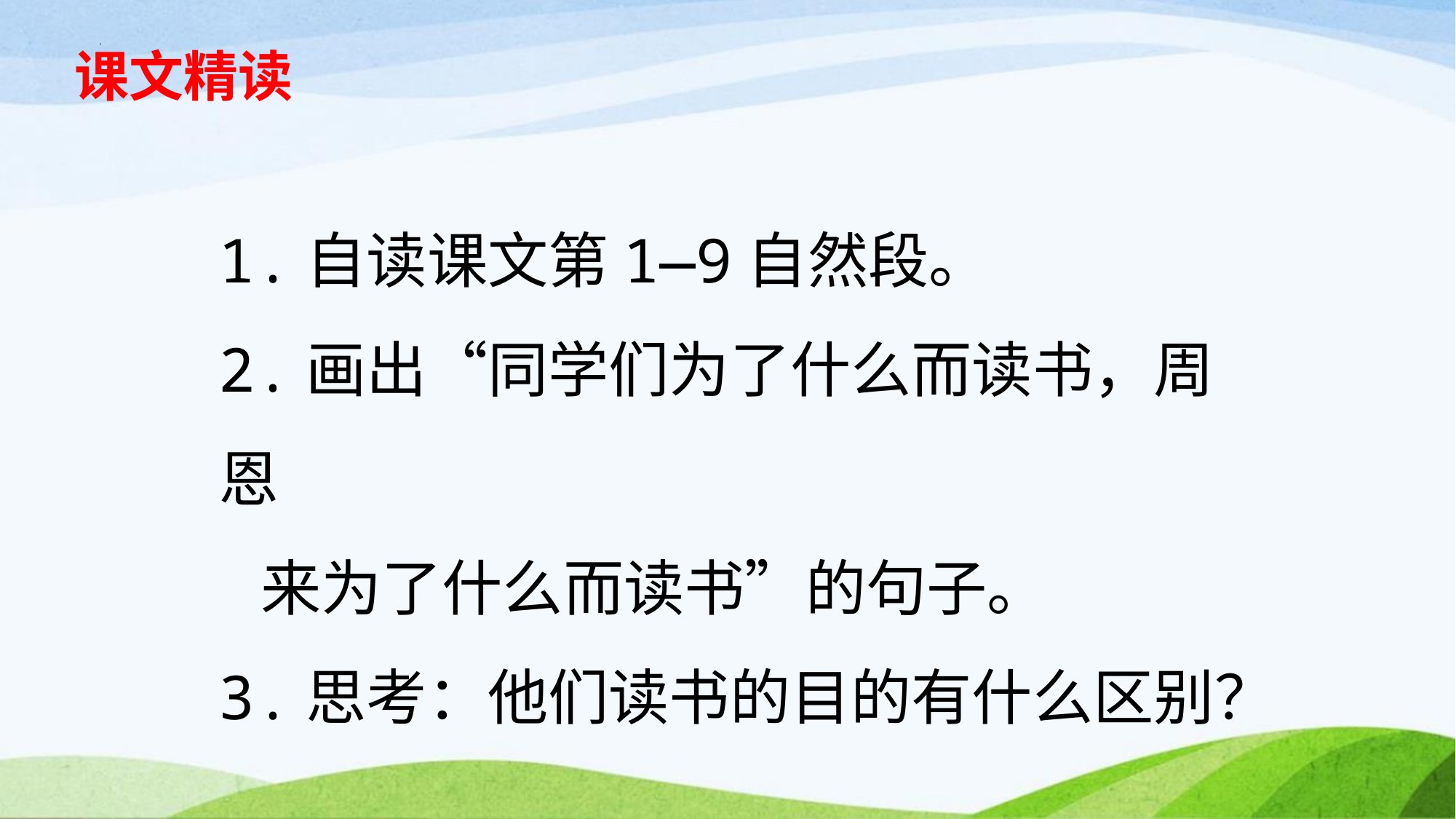

课文精读
1.自读课文第1—9自然段。
2.画出“同学们为了什么而读书，周恩
  来为了什么而读书”的句子。
3.思考：他们读书的目的有什么区别？